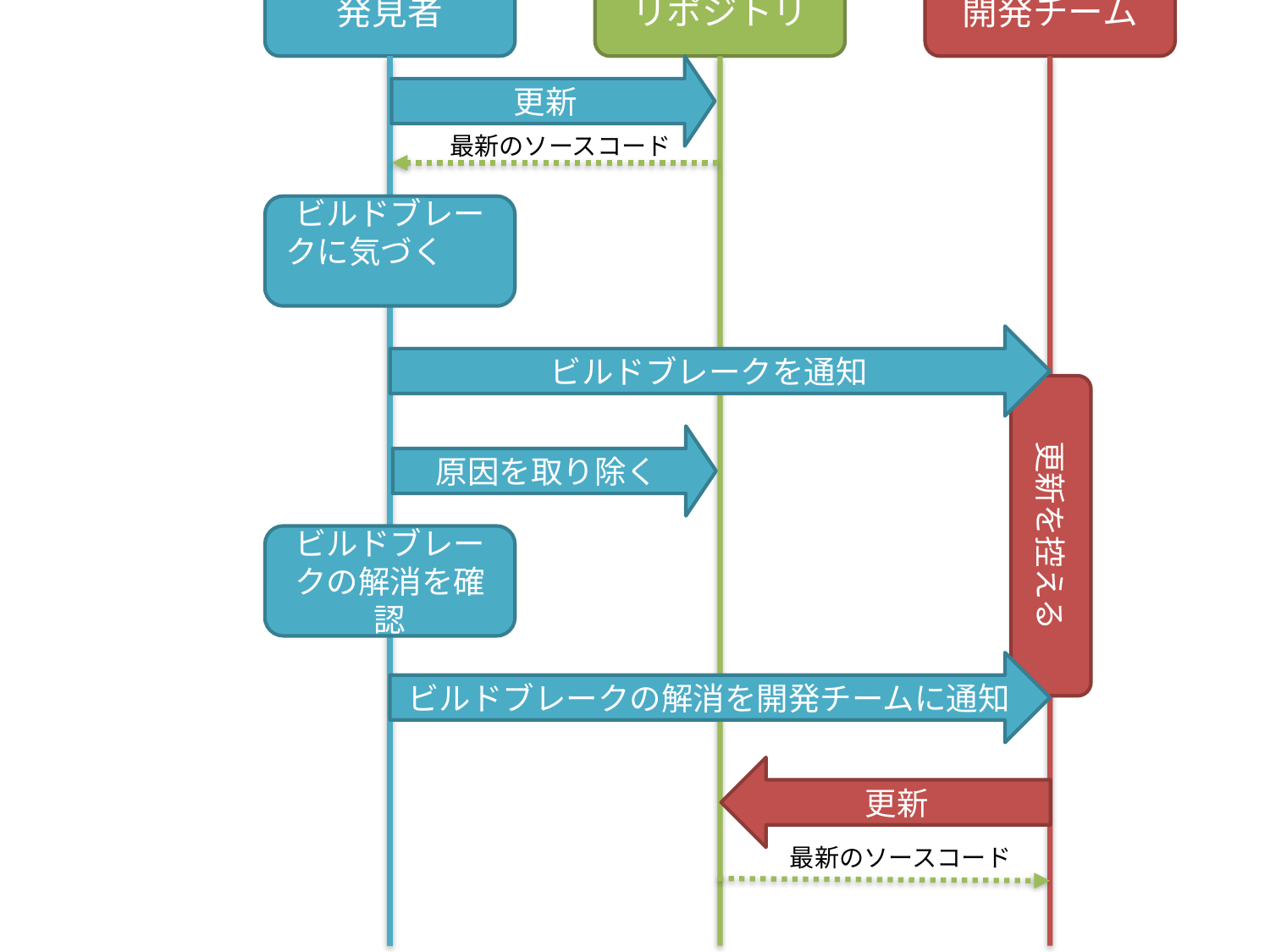

発見者
リポジトリ
開発チーム
更新
最新のソースコード
ビルドブレークに気づく
ビルドブレークを通知
更新を控える
レビューNG
原因を取り除く
ビルドブレークの解消を確認
ビルドブレークの解消を開発チームに通知
更新
最新のソースコード